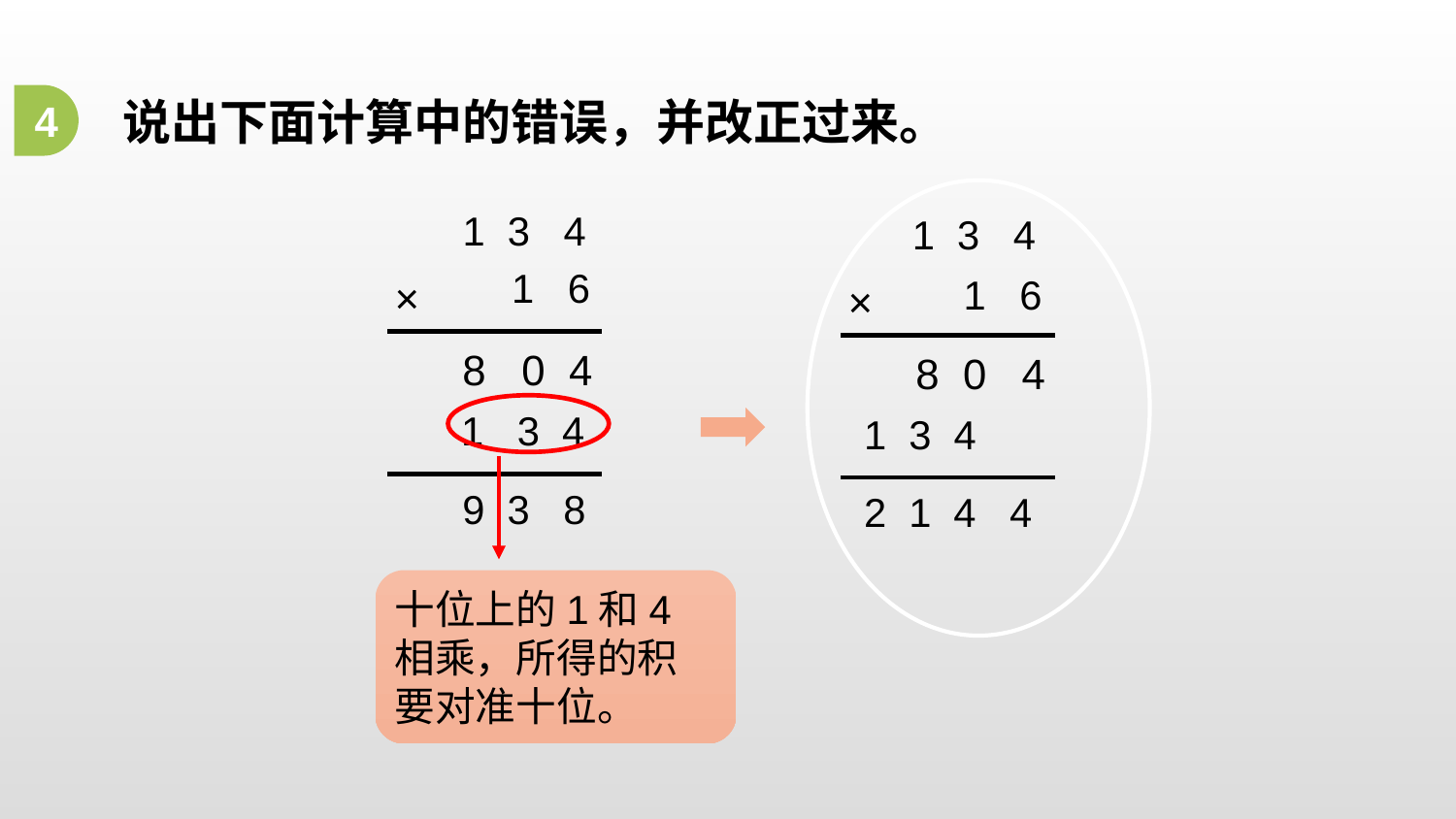

4
说出下面计算中的错误，并改正过来。

1  3   4
1   6
×
8  0   4
1  3  4
2  1  4   4
1  3   4
1   6
×
8   0  4
1   3  4
9  3   8

十位上的1和4相乘，所得的积要对准十位。